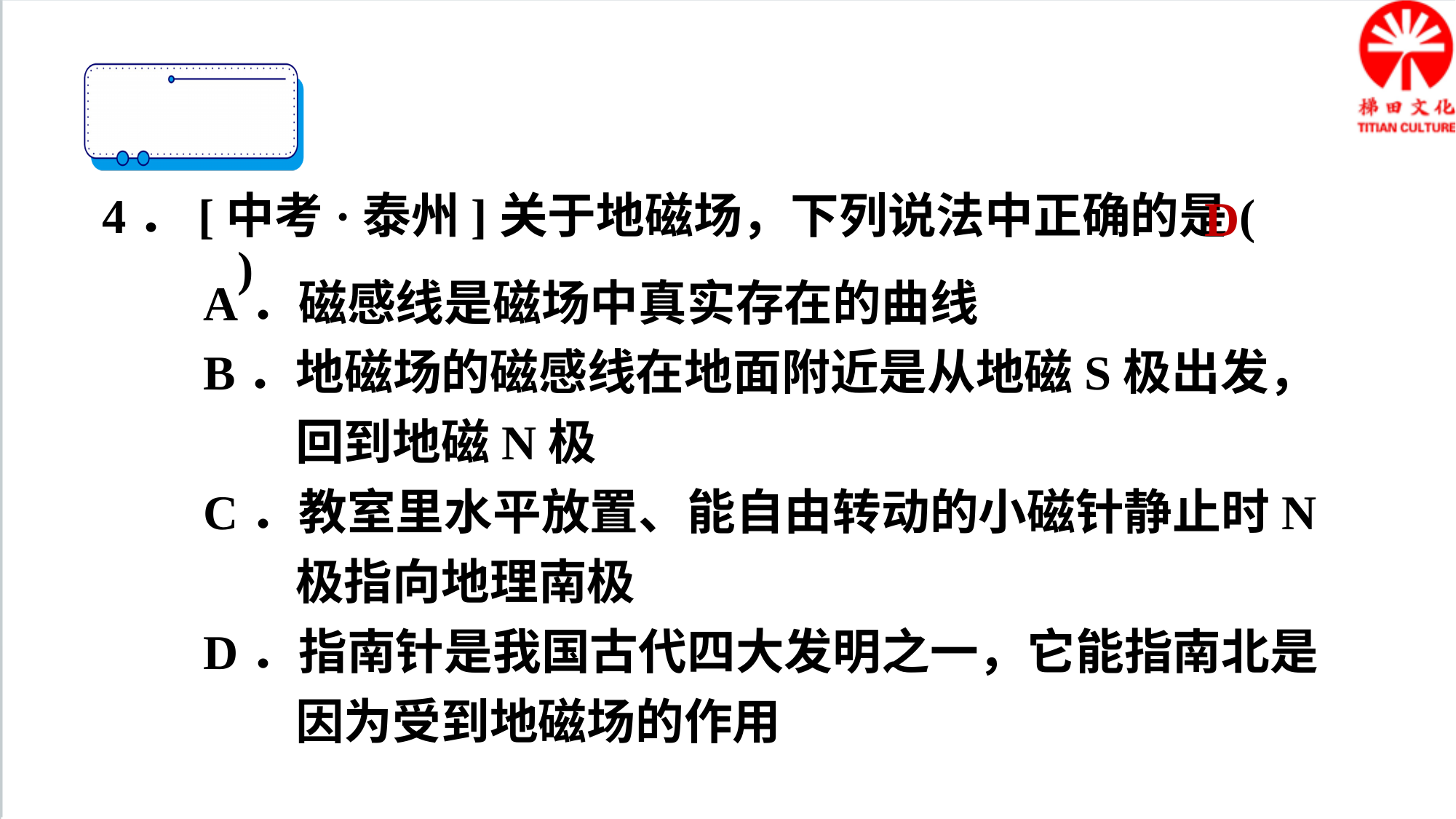

D
4．[中考·泰州]关于地磁场，下列说法中正确的是(　　)
A．磁感线是磁场中真实存在的曲线
B．地磁场的磁感线在地面附近是从地磁S极出发，回到地磁N极
C．教室里水平放置、能自由转动的小磁针静止时N极指向地理南极
D．指南针是我国古代四大发明之一，它能指南北是因为受到地磁场的作用